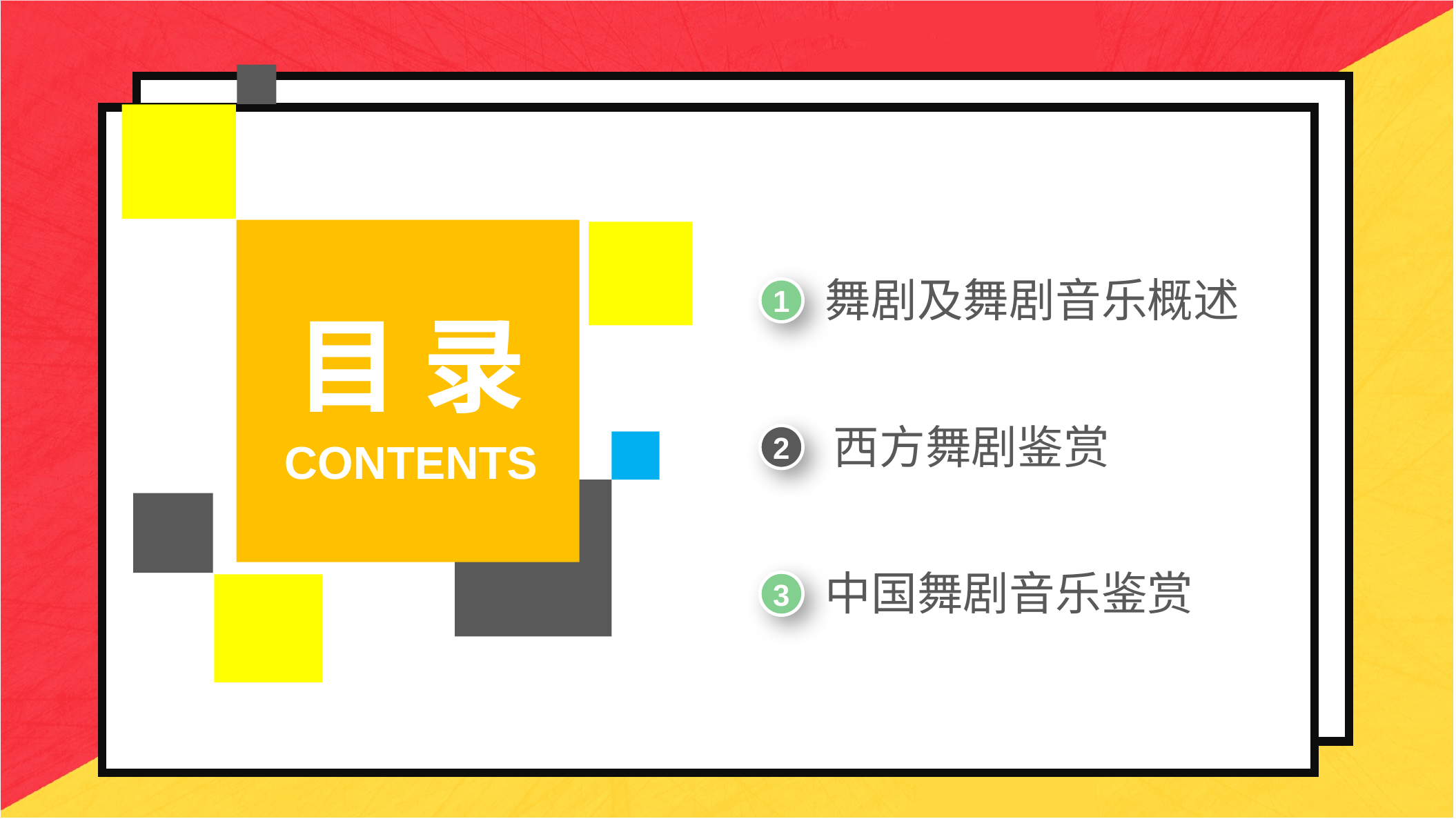

舞剧及舞剧音乐概述
1
目 录
西方舞剧鉴赏
2

CONTENTS

中国舞剧音乐鉴赏
3